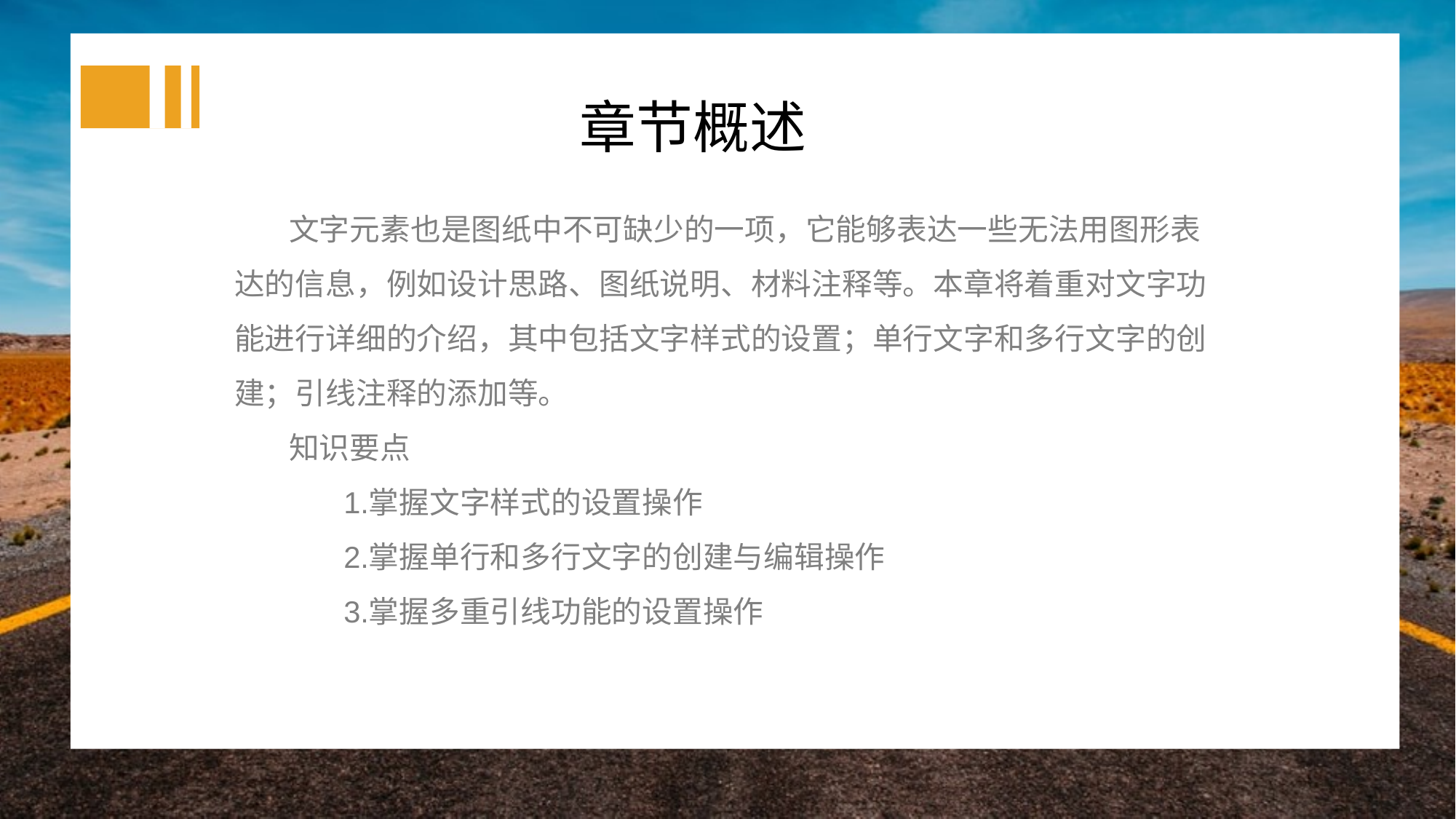

章节概述
文字元素也是图纸中不可缺少的一项，它能够表达一些无法用图形表达的信息，例如设计思路、图纸说明、材料注释等。本章将着重对文字功能进行详细的介绍，其中包括文字样式的设置；单行文字和多行文字的创建；引线注释的添加等。
知识要点
掌握文字样式的设置操作
掌握单行和多行文字的创建与编辑操作
掌握多重引线功能的设置操作